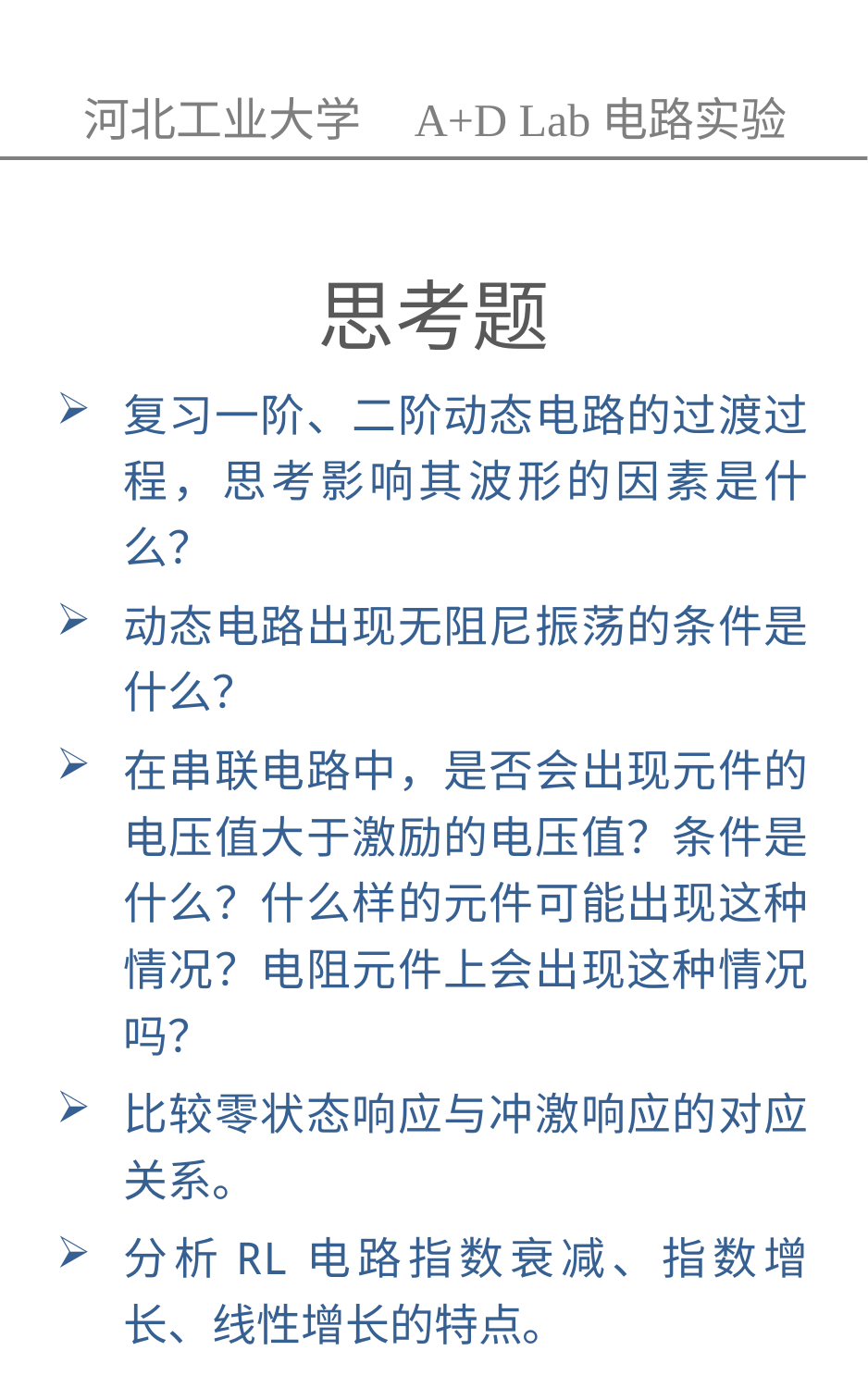

河北工业大学    A+D Lab电路实验
# 思考题
复习一阶、二阶动态电路的过渡过程，思考影响其波形的因素是什么？
动态电路出现无阻尼振荡的条件是什么？
在串联电路中，是否会出现元件的电压值大于激励的电压值？条件是什么？什么样的元件可能出现这种情况？电阻元件上会出现这种情况吗？
比较零状态响应与冲激响应的对应关系。
分析RL电路指数衰减、指数增长、线性增长的特点。